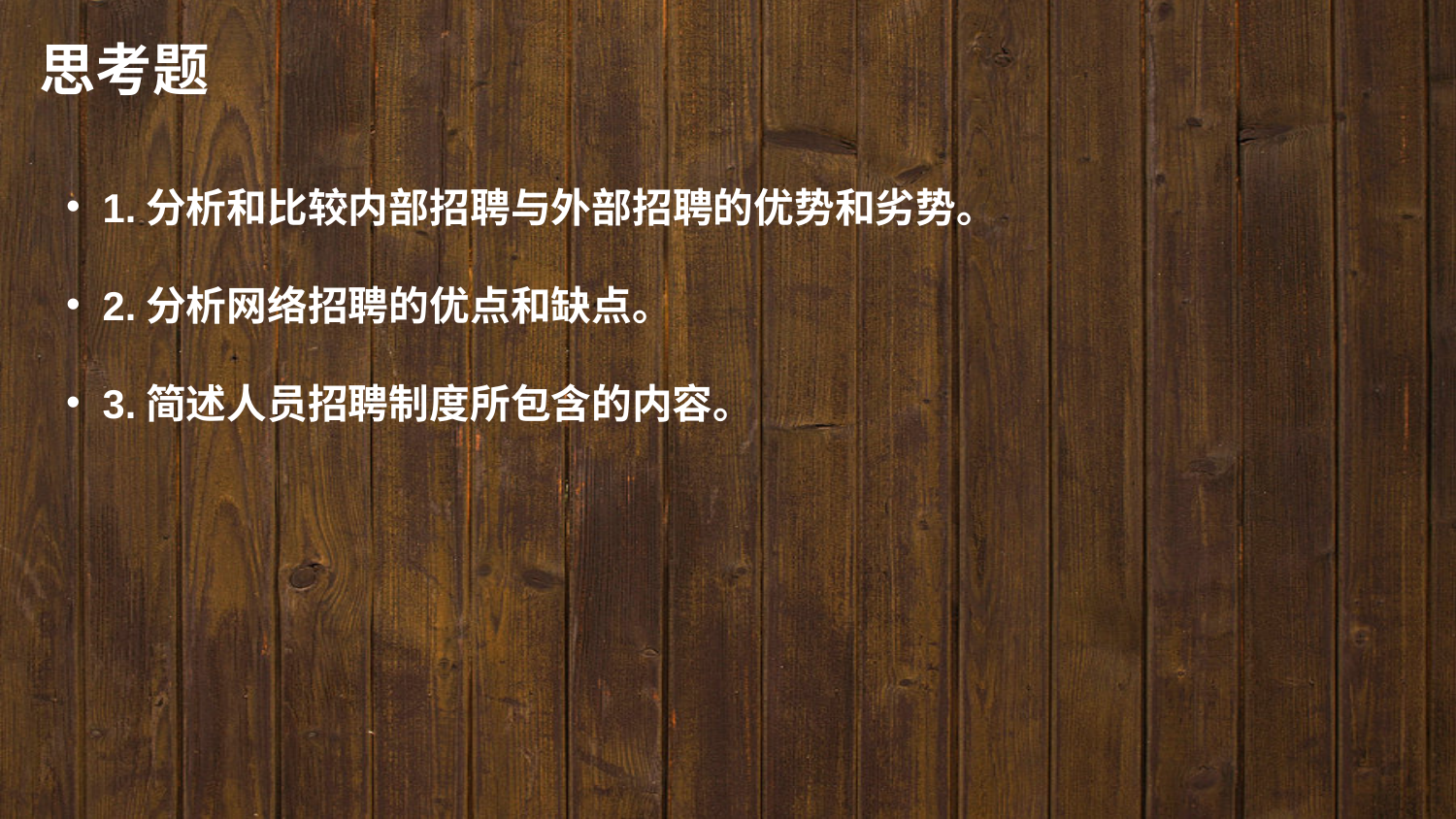

思考题
1.分析和比较内部招聘与外部招聘的优势和劣势。
2.分析网络招聘的优点和缺点。
3.简述人员招聘制度所包含的内容。